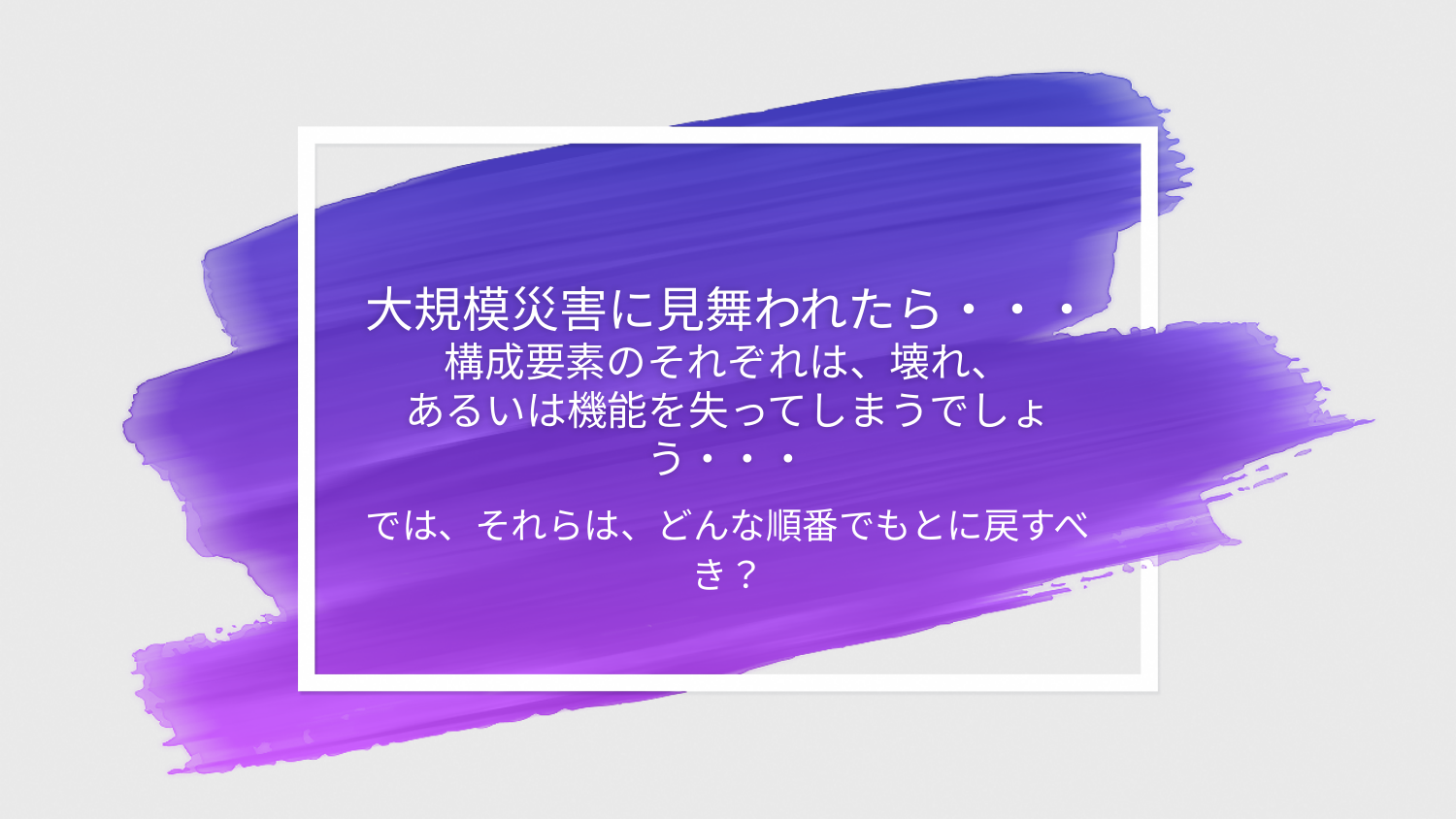

# 大規模災害に見舞われたら・・・ 構成要素のそれぞれは、壊れ、 あるいは機能を失ってしまうでしょう・・・
では、それらは、どんな順番でもとに戻すべき？